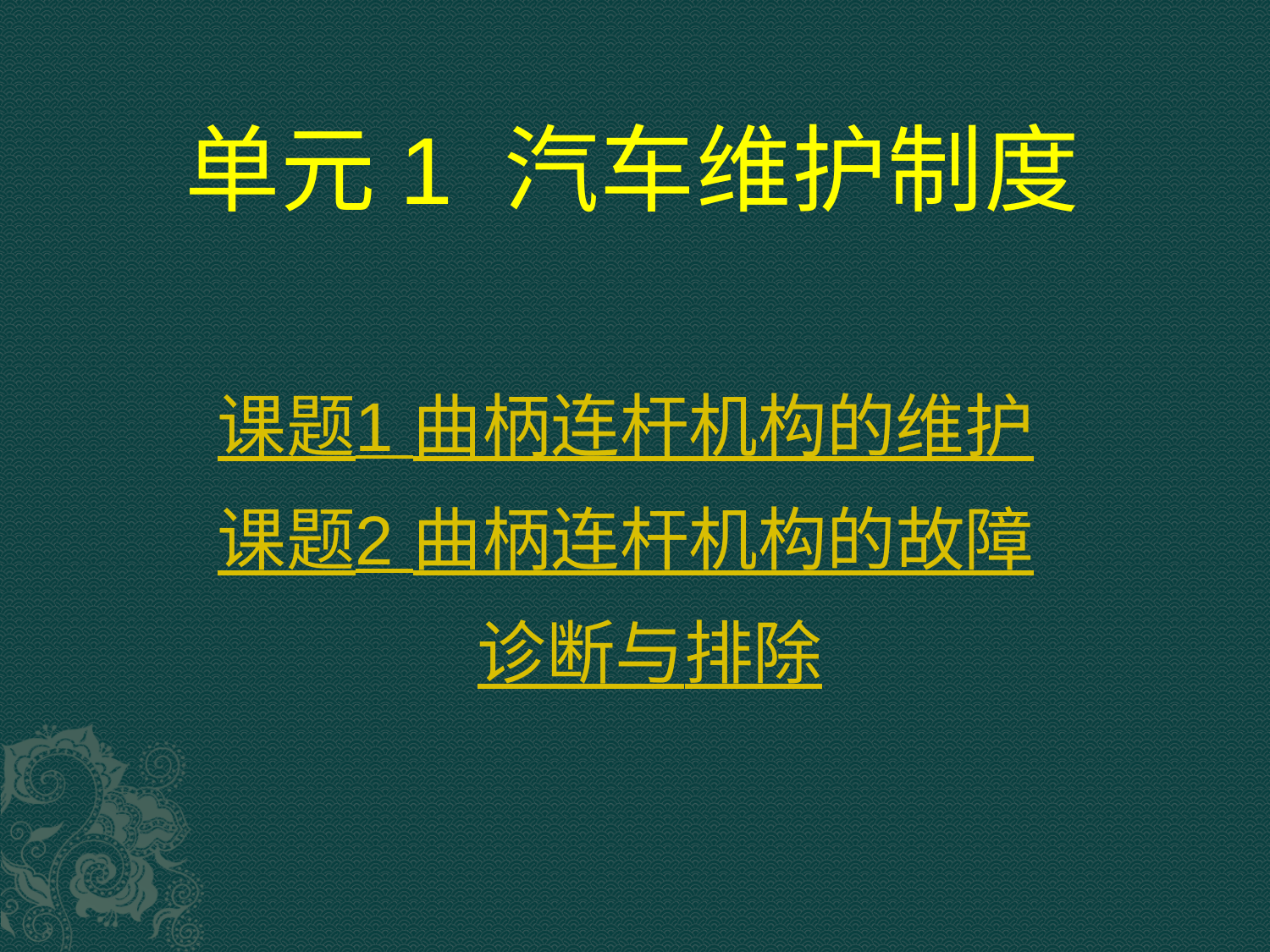

# 单元1 汽车维护制度
课题1 曲柄连杆机构的维护
课题2 曲柄连杆机构的故障
诊断与排除